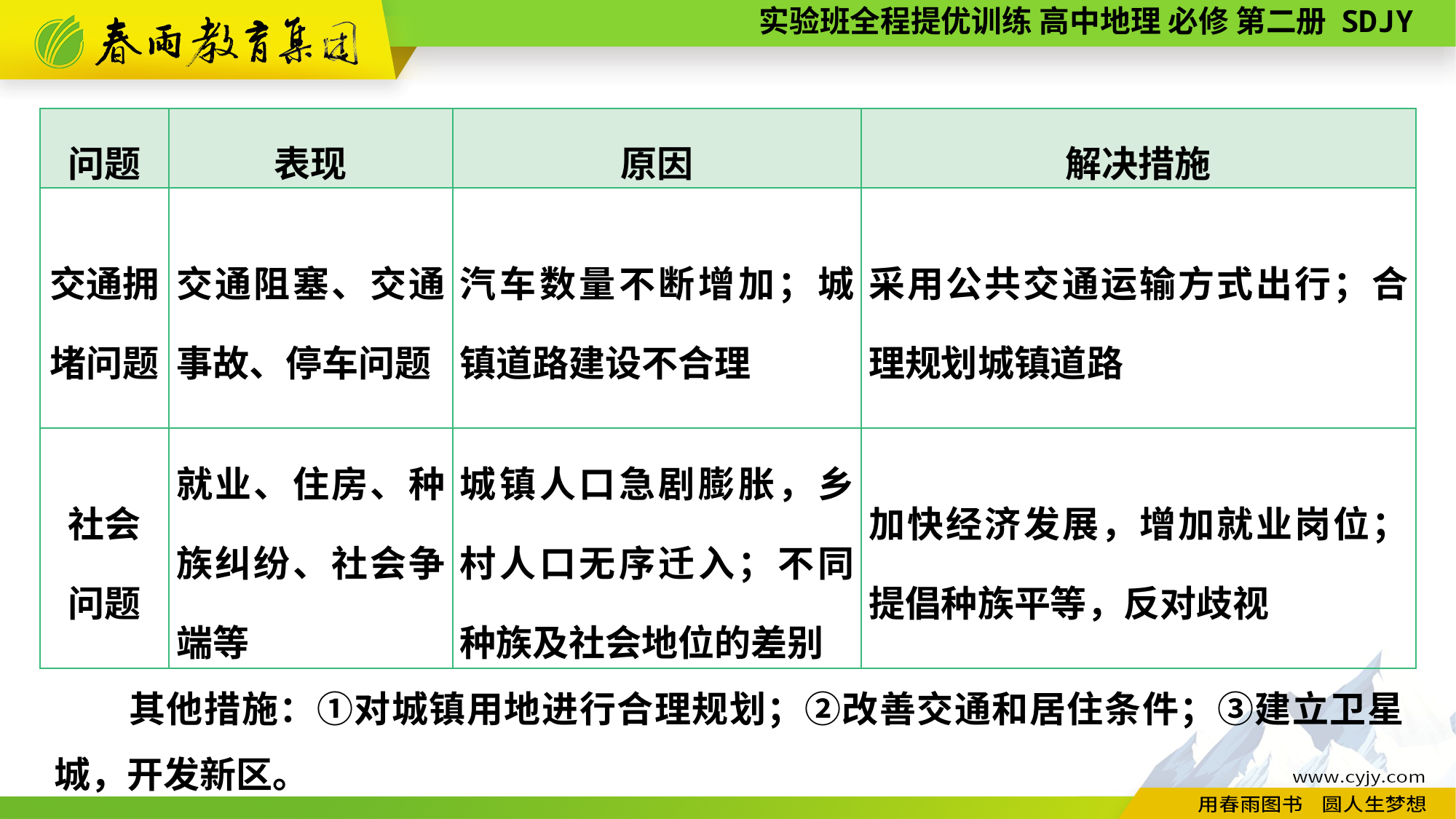

| 问题 | 表现 | 原因 | 解决措施 |
| --- | --- | --- | --- |
| 交通拥 堵问题 | 交通阻塞、交通事故、停车问题 | 汽车数量不断增加；城镇道路建设不合理 | 采用公共交通运输方式出行；合理规划城镇道路 |
| 社会 问题 | 就业、住房、种族纠纷、社会争端等 | 城镇人口急剧膨胀，乡村人口无序迁入；不同种族及社会地位的差别 | 加快经济发展，增加就业岗位；提倡种族平等，反对歧视 |
　　其他措施：①对城镇用地进行合理规划；②改善交通和居住条件；③建立卫星城，开发新区。